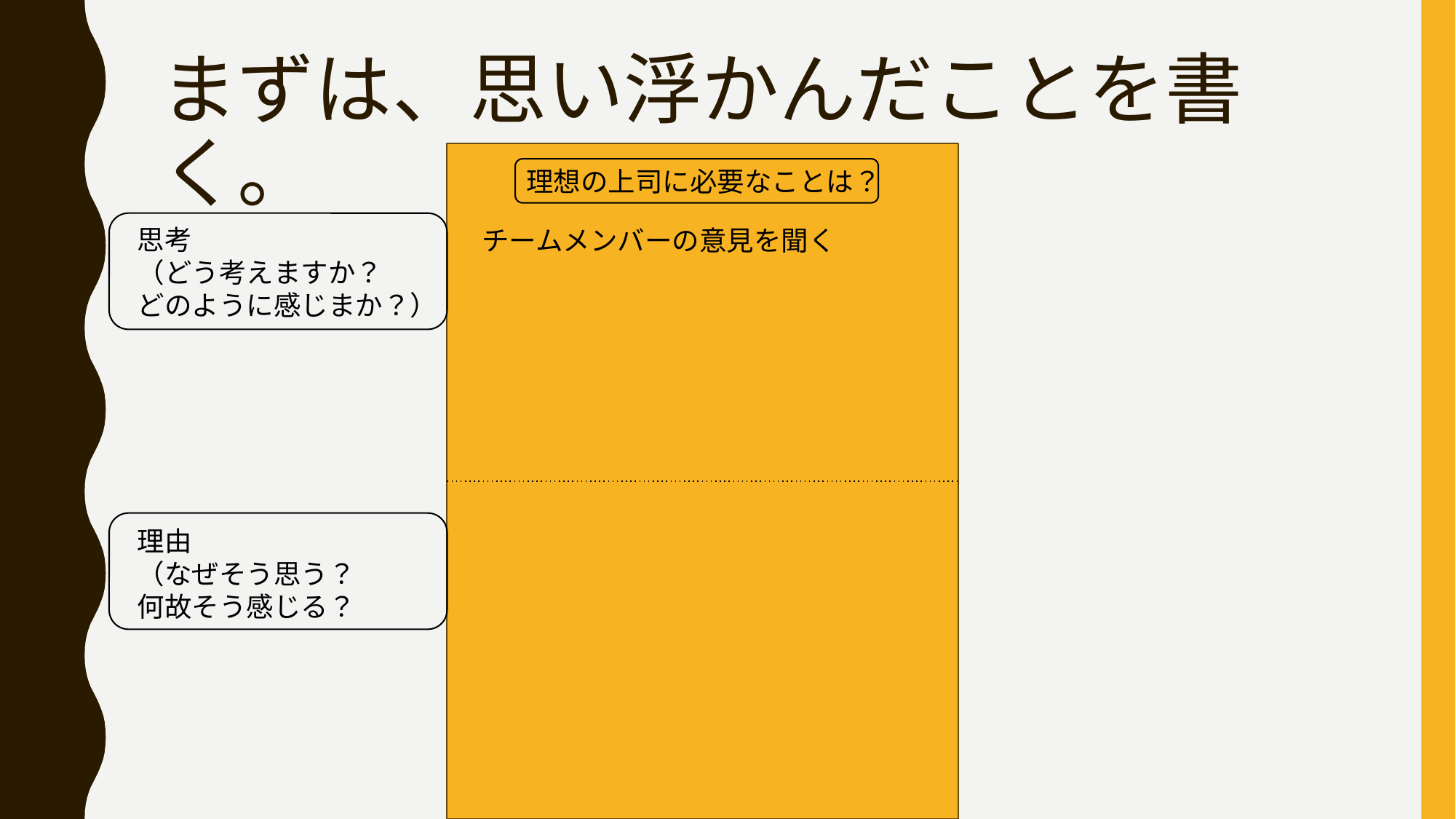

# まずは、思い浮かんだことを書く。

理想の上司に必要なことは？

思考
（どう考えますか？
どのように感じまか？）
チームメンバーの意見を聞く

理由
（なぜそう思う？
何故そう感じる？